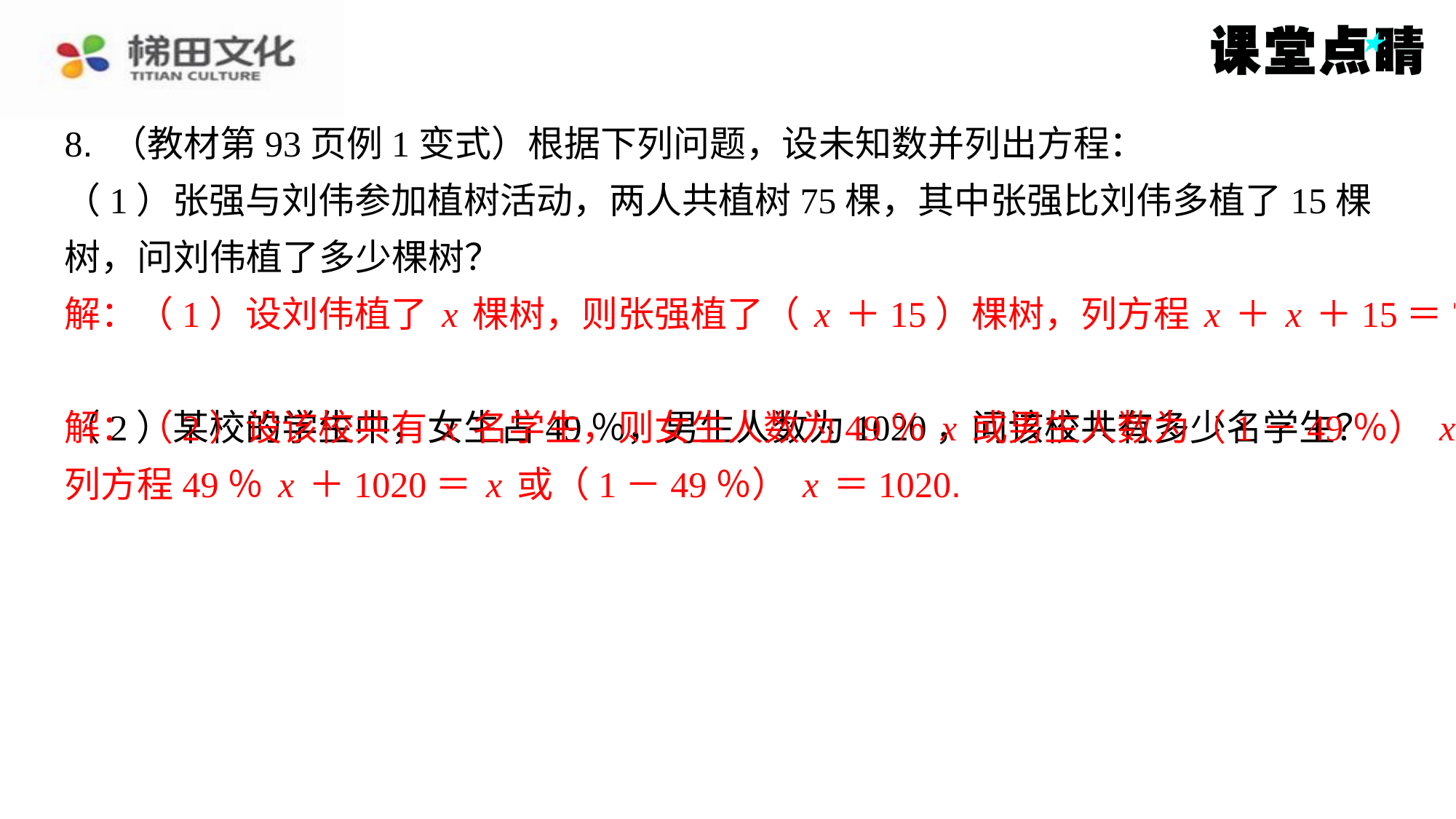

8. （教材第93页例1变式）根据下列问题，设未知数并列出方程：
（1）张强与刘伟参加植树活动，两人共植树75棵，其中张强比刘伟多植了15棵
树，问刘伟植了多少棵树？
解：（1）设刘伟植了x棵树，则张强植了（x＋15）棵树，列方程x＋x＋15＝75.
（2）某校的学生中，女生占49％，男生人数为1020，问该校共有多少名学生？
解：（2）设该校共有x名学生，则女生人数为49％x或男生人数为（1－49％）x，
列方程49％x＋1020＝x或（1－49％）x＝1020.
解：（1）设刘伟植了x棵树，则张强植了（x＋15）棵树，列方程x＋x＋15＝75.
解：（2）设该校共有x名学生，则女生人数为49％x或男生人数为（1－49％）x，
列方程49％x＋1020＝x或（1－49％）x＝1020.